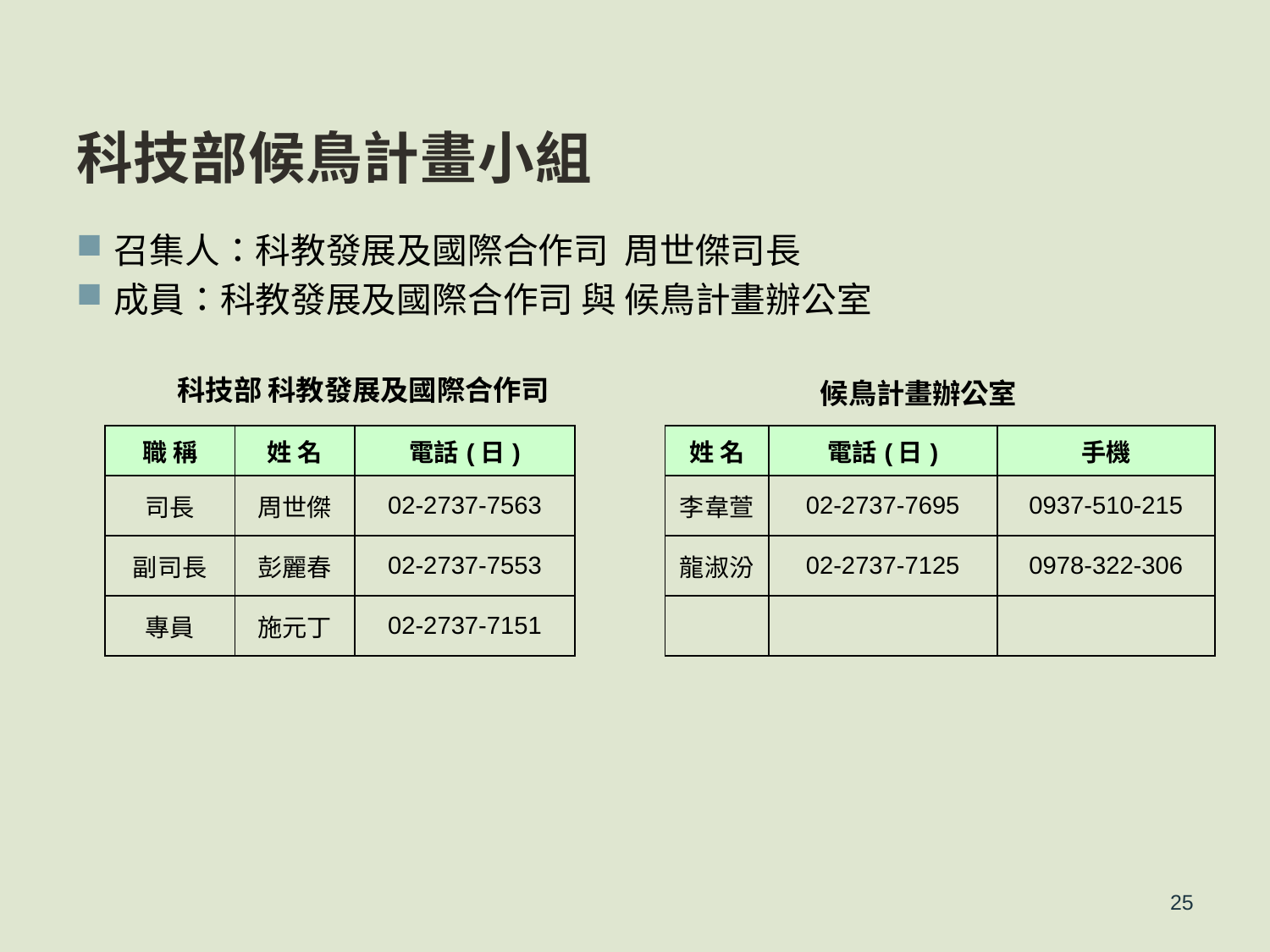

# 科技部候鳥計畫小組
召集人：科教發展及國際合作司  周世傑司長
成員：科教發展及國際合作司 與 候鳥計畫辦公室

科技部 科教發展及國際合作司
候鳥計畫辦公室
| 職 稱 | 姓 名 | 電話(日) |
| --- | --- | --- |
| 司長 | 周世傑 | 02-2737-7563 |
| 副司長 | 彭麗春 | 02-2737-7553 |
| 專員 | 施元丁 | 02-2737-7151 |
| 姓 名 | 電話(日) | 手機 |
| --- | --- | --- |
| 李韋萱 | 02-2737-7695 | 0937-510-215 |
| 龍淑汾 | 02-2737-7125 | 0978-322-306 |
|  |  |  |
25